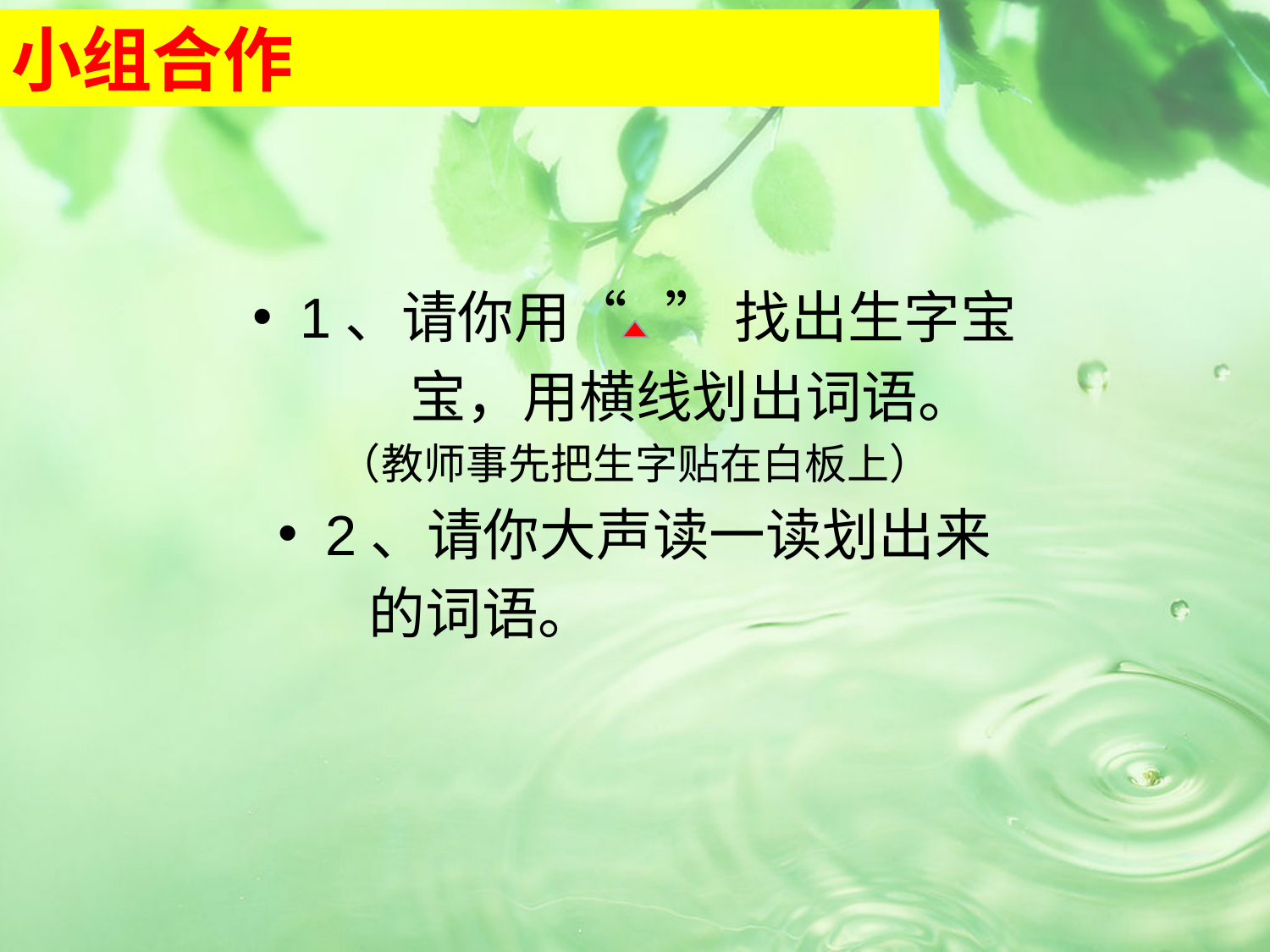

小组合作

1、请你用“   ” 找出生字宝
        宝，用横线划出词语。
（教师事先把生字贴在白板上）
2、请你大声读一读划出来
                      的词语。